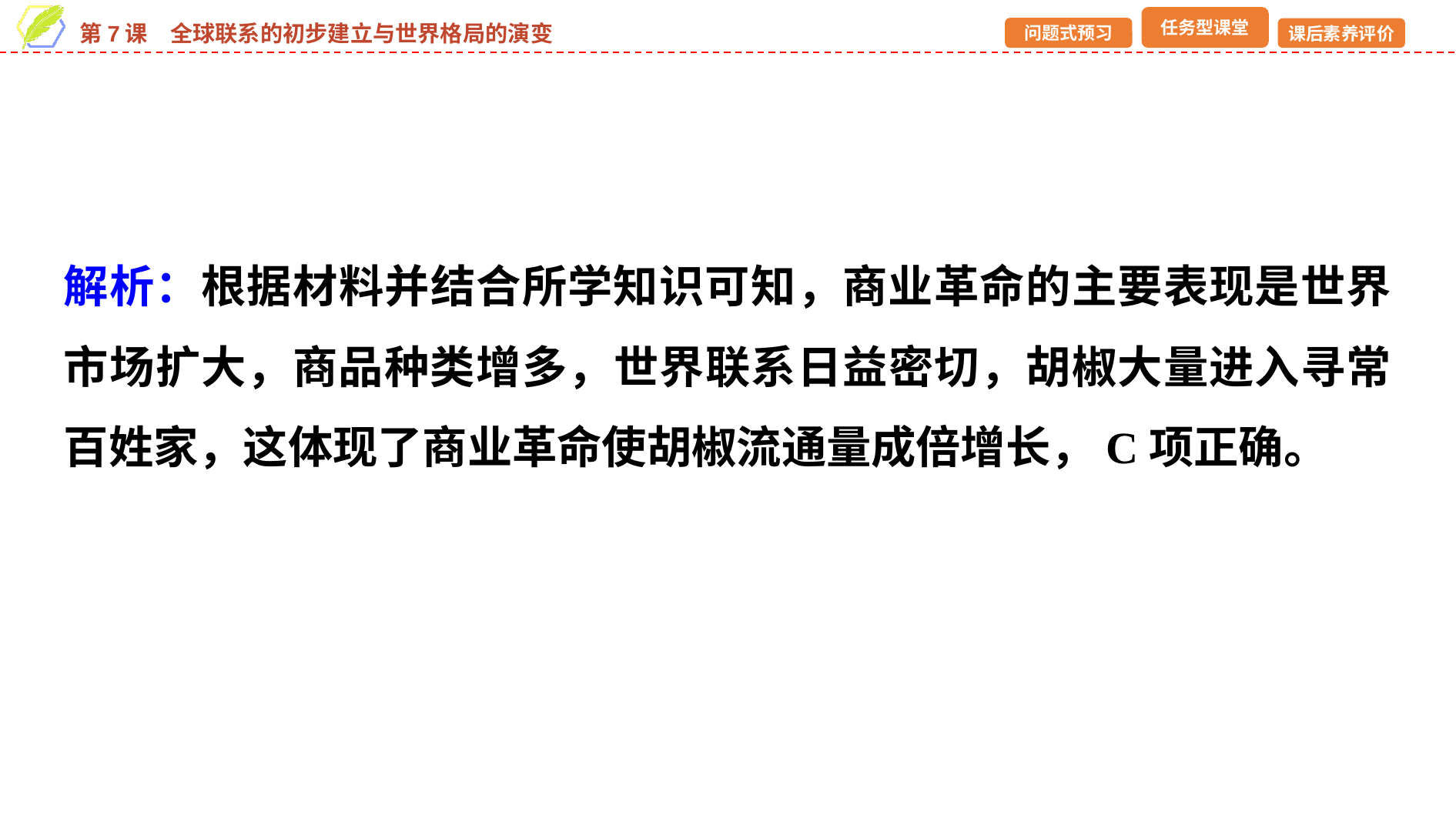

解析：根据材料并结合所学知识可知，商业革命的主要表现是世界市场扩大，商品种类增多，世界联系日益密切，胡椒大量进入寻常百姓家，这体现了商业革命使胡椒流通量成倍增长，C项正确。